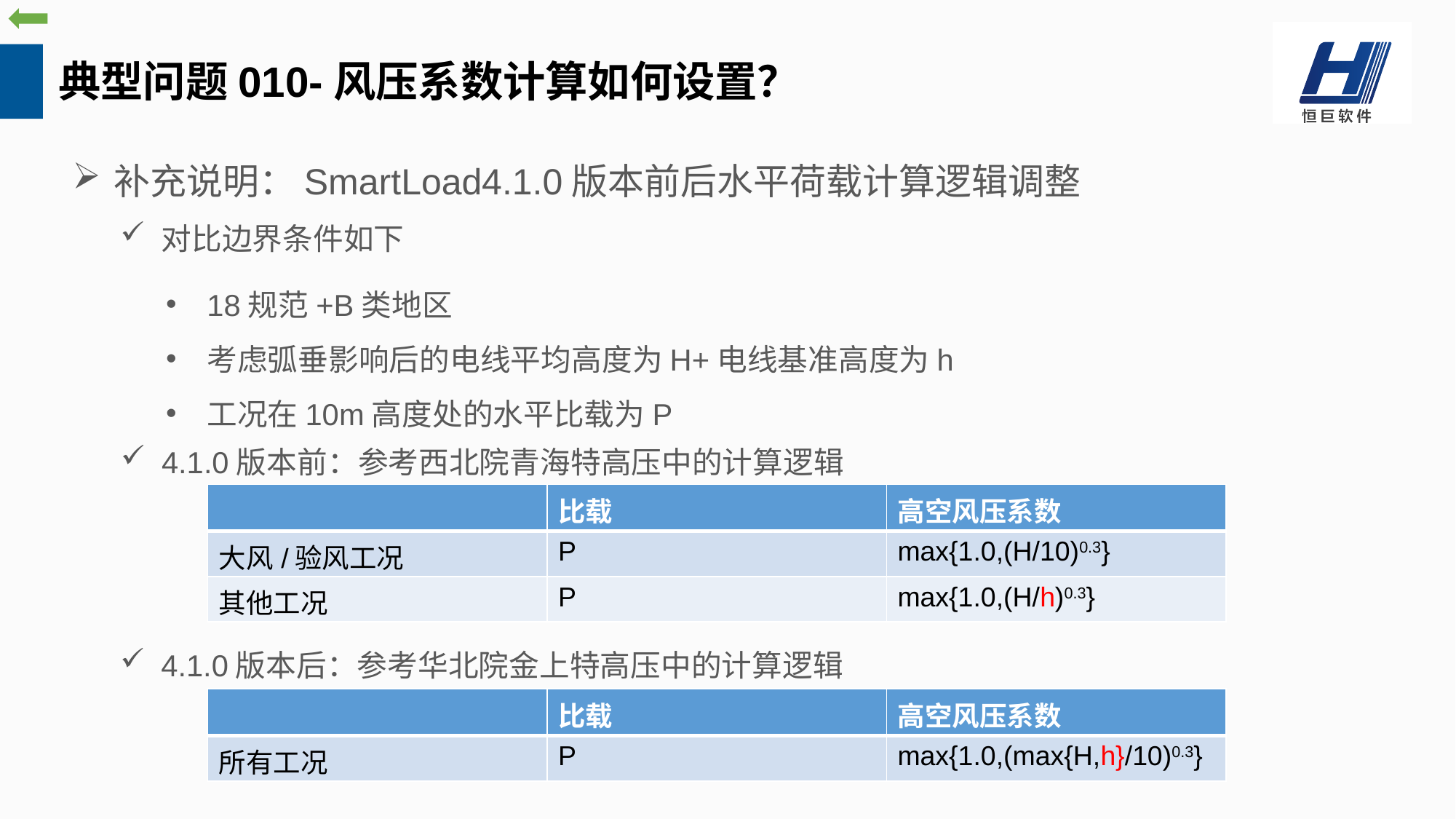

典型问题010-风压系数计算如何设置？
补充说明：SmartLoad4.1.0版本前后水平荷载计算逻辑调整
对比边界条件如下
18规范+B类地区
考虑弧垂影响后的电线平均高度为H+电线基准高度为h
工况在10m高度处的水平比载为P
4.1.0版本前：参考西北院青海特高压中的计算逻辑
|  | 比载 | 高空风压系数 |
| --- | --- | --- |
| 大风/验风工况 | P | max{1.0,(H/10)0.3} |
| 其他工况 | P | max{1.0,(H/h)0.3} |
4.1.0版本后：参考华北院金上特高压中的计算逻辑

|  | 比载 | 高空风压系数 |
| --- | --- | --- |
| 所有工况 | P | max{1.0,(max{H,h}/10)0.3} |